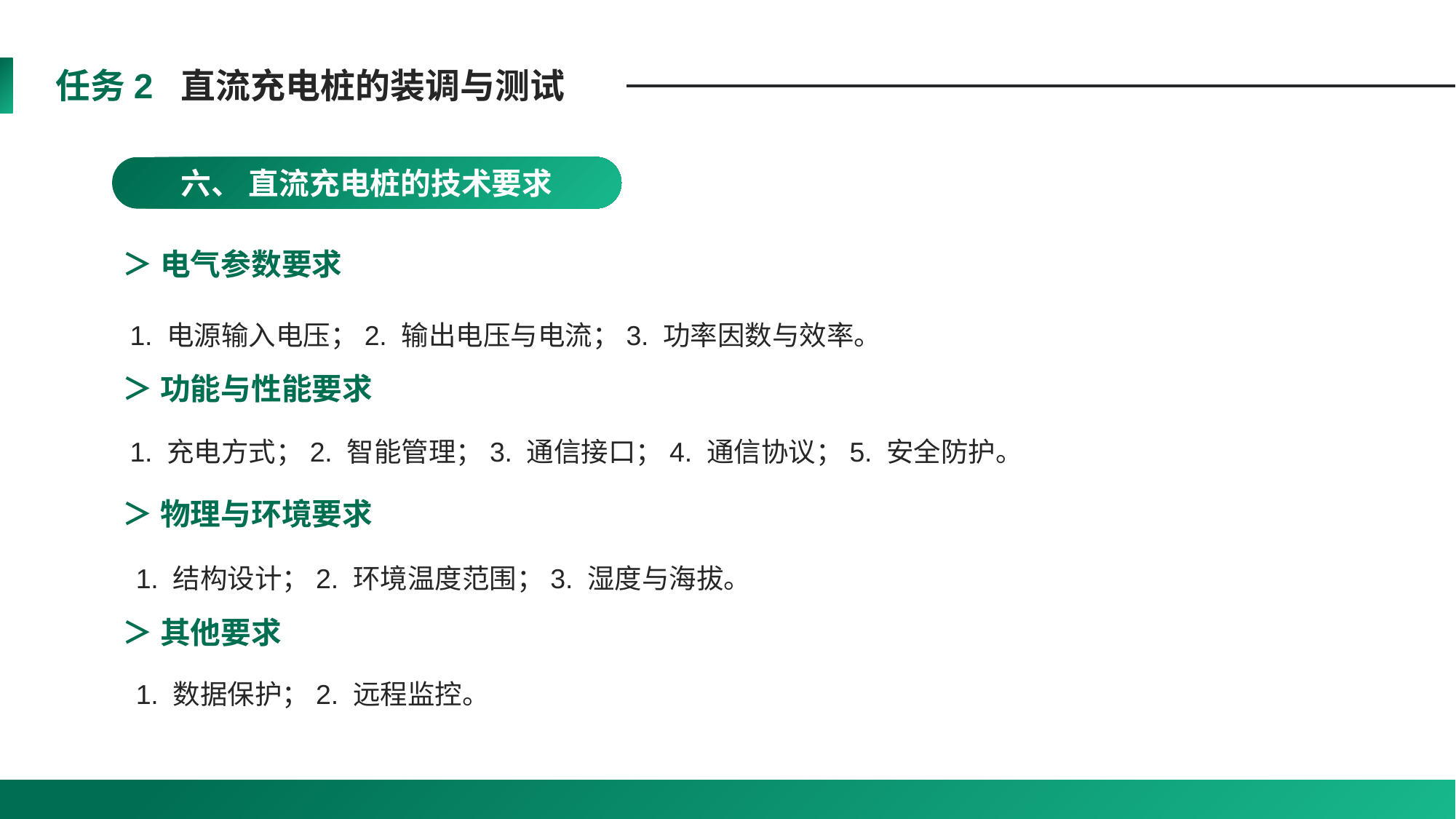

任务2  直流充电桩的装调与测试

六、 直流充电桩的技术要求
＞ 电气参数要求
1. 电源输入电压；2. 输出电压与电流；3. 功率因数与效率。
＞ 功能与性能要求
1. 充电方式；2. 智能管理；3. 通信接口；4. 通信协议；5. 安全防护。
＞ 物理与环境要求
1. 结构设计；2. 环境温度范围；3. 湿度与海拔。
＞ 其他要求
1. 数据保护；2. 远程监控。